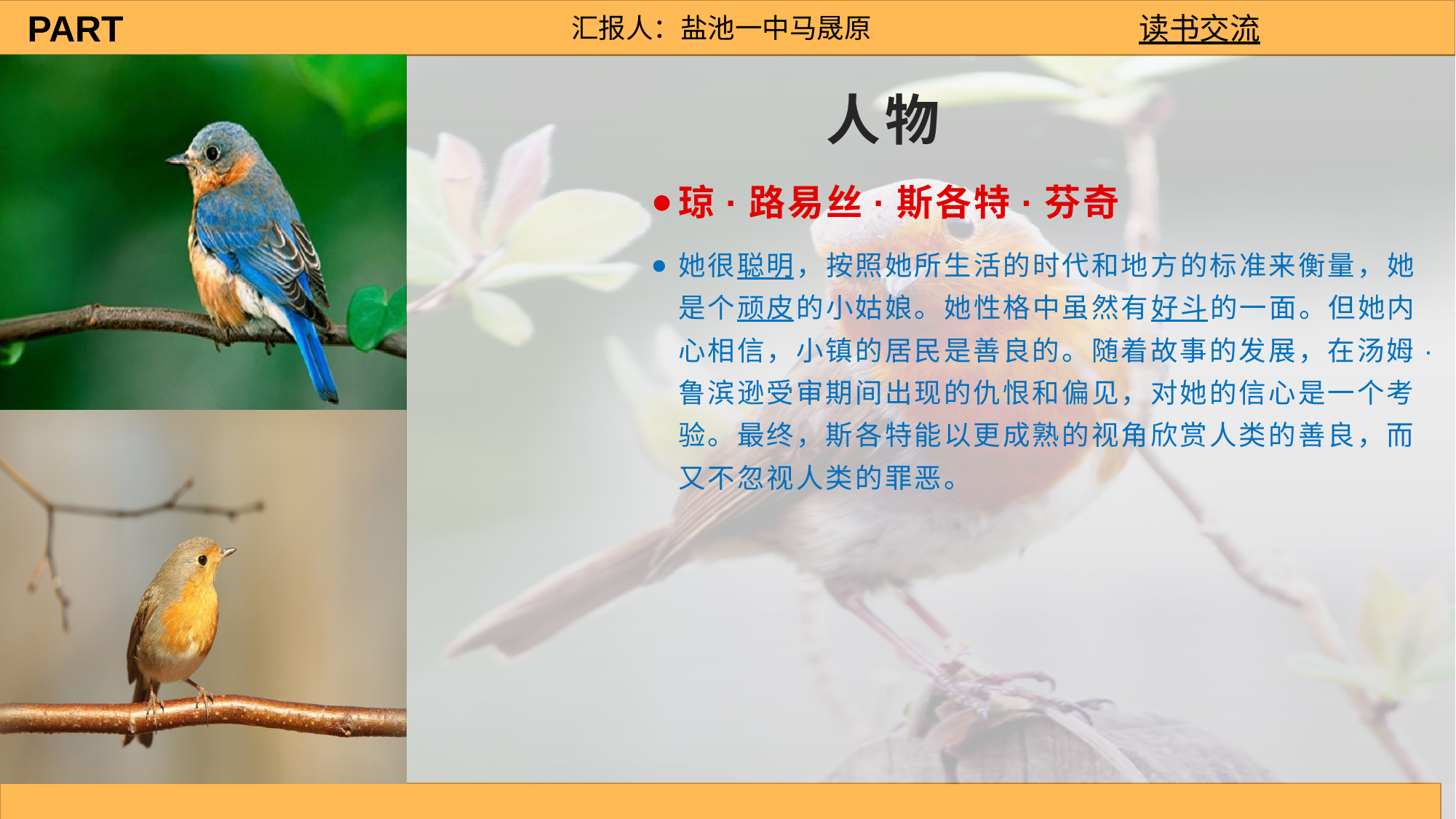

# 人物
琼·路易丝·斯各特·芬奇
她很聪明，按照她所生活的时代和地方的标准来衡量，她是个顽皮的小姑娘。她性格中虽然有好斗的一面。但她内心相信，小镇的居民是善良的。随着故事的发展，在汤姆·鲁滨逊受审期间出现的仇恨和偏见，对她的信心是一个考验。最终，斯各特能以更成熟的视角欣赏人类的善良，而又不忽视人类的罪恶。